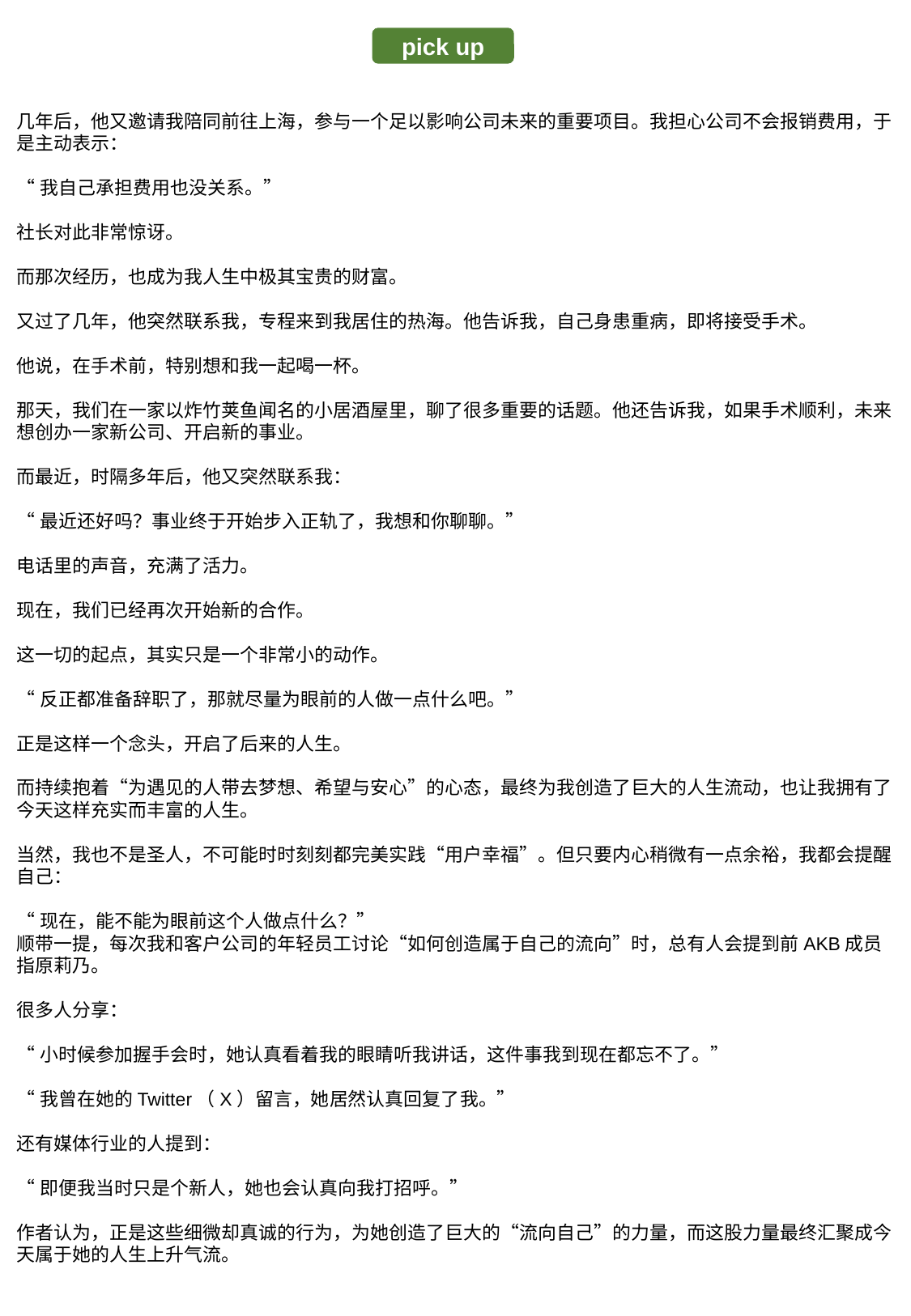

pick up
几年后，他又邀请我陪同前往上海，参与一个足以影响公司未来的重要项目。我担心公司不会报销费用，于是主动表示：

“我自己承担费用也没关系。”

社长对此非常惊讶。

而那次经历，也成为我人生中极其宝贵的财富。

又过了几年，他突然联系我，专程来到我居住的热海。他告诉我，自己身患重病，即将接受手术。

他说，在手术前，特别想和我一起喝一杯。

那天，我们在一家以炸竹荚鱼闻名的小居酒屋里，聊了很多重要的话题。他还告诉我，如果手术顺利，未来想创办一家新公司、开启新的事业。

而最近，时隔多年后，他又突然联系我：

“最近还好吗？事业终于开始步入正轨了，我想和你聊聊。”

电话里的声音，充满了活力。

现在，我们已经再次开始新的合作。

这一切的起点，其实只是一个非常小的动作。

“反正都准备辞职了，那就尽量为眼前的人做一点什么吧。”

正是这样一个念头，开启了后来的人生。

而持续抱着“为遇见的人带去梦想、希望与安心”的心态，最终为我创造了巨大的人生流动，也让我拥有了今天这样充实而丰富的人生。

当然，我也不是圣人，不可能时时刻刻都完美实践“用户幸福”。但只要内心稍微有一点余裕，我都会提醒自己：

“现在，能不能为眼前这个人做点什么？”
顺带一提，每次我和客户公司的年轻员工讨论“如何创造属于自己的流向”时，总有人会提到前AKB成员指原莉乃。

很多人分享：

“小时候参加握手会时，她认真看着我的眼睛听我讲话，这件事我到现在都忘不了。”

“我曾在她的Twitter（X）留言，她居然认真回复了我。”

还有媒体行业的人提到：

“即便我当时只是个新人，她也会认真向我打招呼。”

作者认为，正是这些细微却真诚的行为，为她创造了巨大的“流向自己”的力量，而这股力量最终汇聚成今天属于她的人生上升气流。